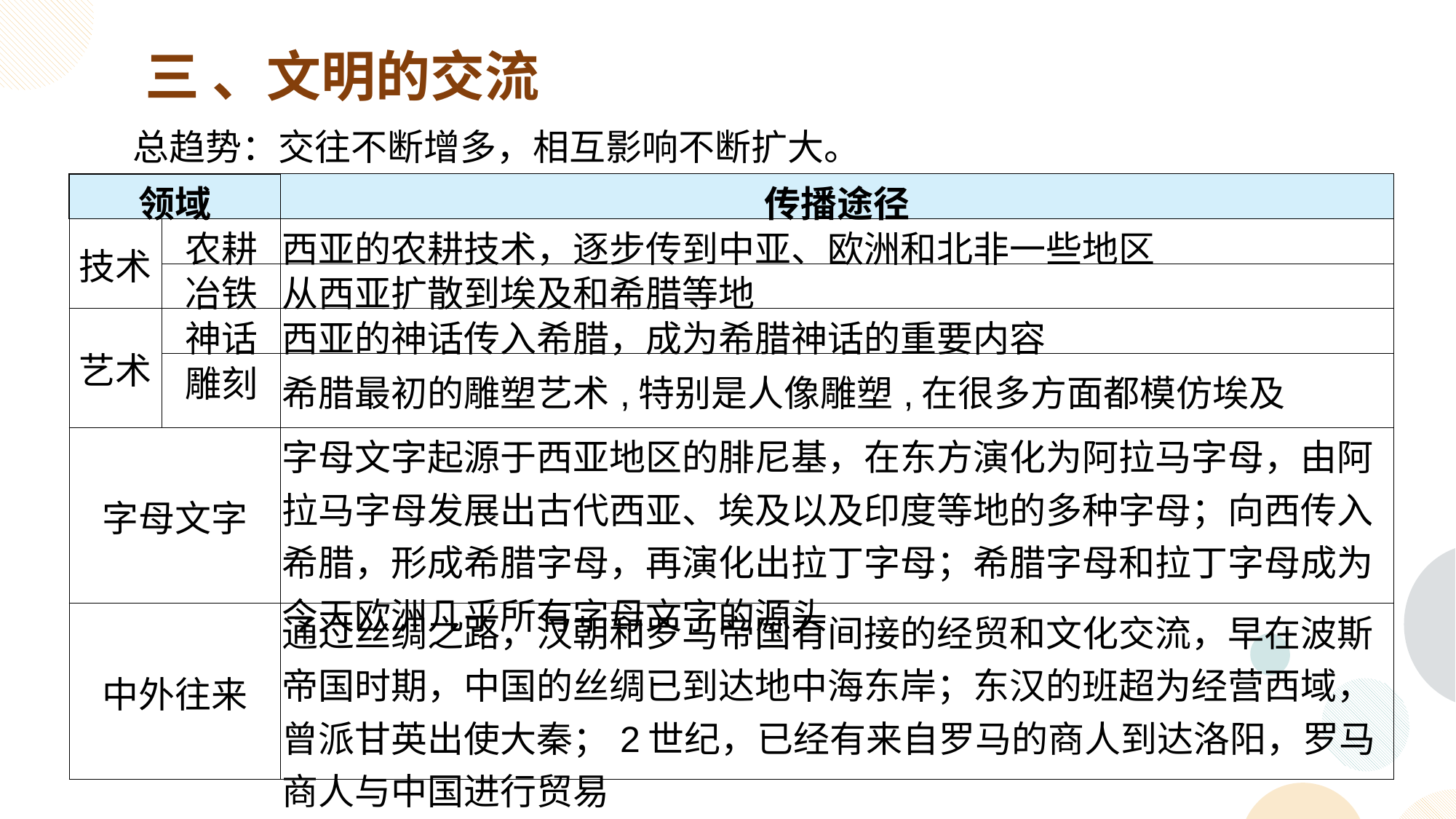

三 、文明的交流
总趋势：交往不断增多，相互影响不断扩大。
| 领域 |  | 传播途径 |
| --- | --- | --- |
| 技术 | 农耕 | 西亚的农耕技术，逐步传到中亚、欧洲和北非一些地区 |
|  | 冶铁 | 从西亚扩散到埃及和希腊等地 |
| 艺术 | 神话 | 西亚的神话传入希腊，成为希腊神话的重要内容 |
|  | 雕刻 | 希腊最初的雕塑艺术,特别是人像雕塑,在很多方面都模仿埃及 |
| 字母文字 |  | 字母文字起源于西亚地区的腓尼基，在东方演化为阿拉马字母，由阿拉马字母发展出古代西亚、埃及以及印度等地的多种字母；向西传入希腊，形成希腊字母，再演化出拉丁字母；希腊字母和拉丁字母成为今天欧洲几乎所有字母文字的源头 |
| 中外往来 |  | 通过丝绸之路，汉朝和罗马帝国有间接的经贸和文化交流，早在波斯帝国时期，中国的丝绸已到达地中海东岸；东汉的班超为经营西域，曾派甘英出使大秦；2世纪，已经有来自罗马的商人到达洛阳，罗马商人与中国进行贸易 |